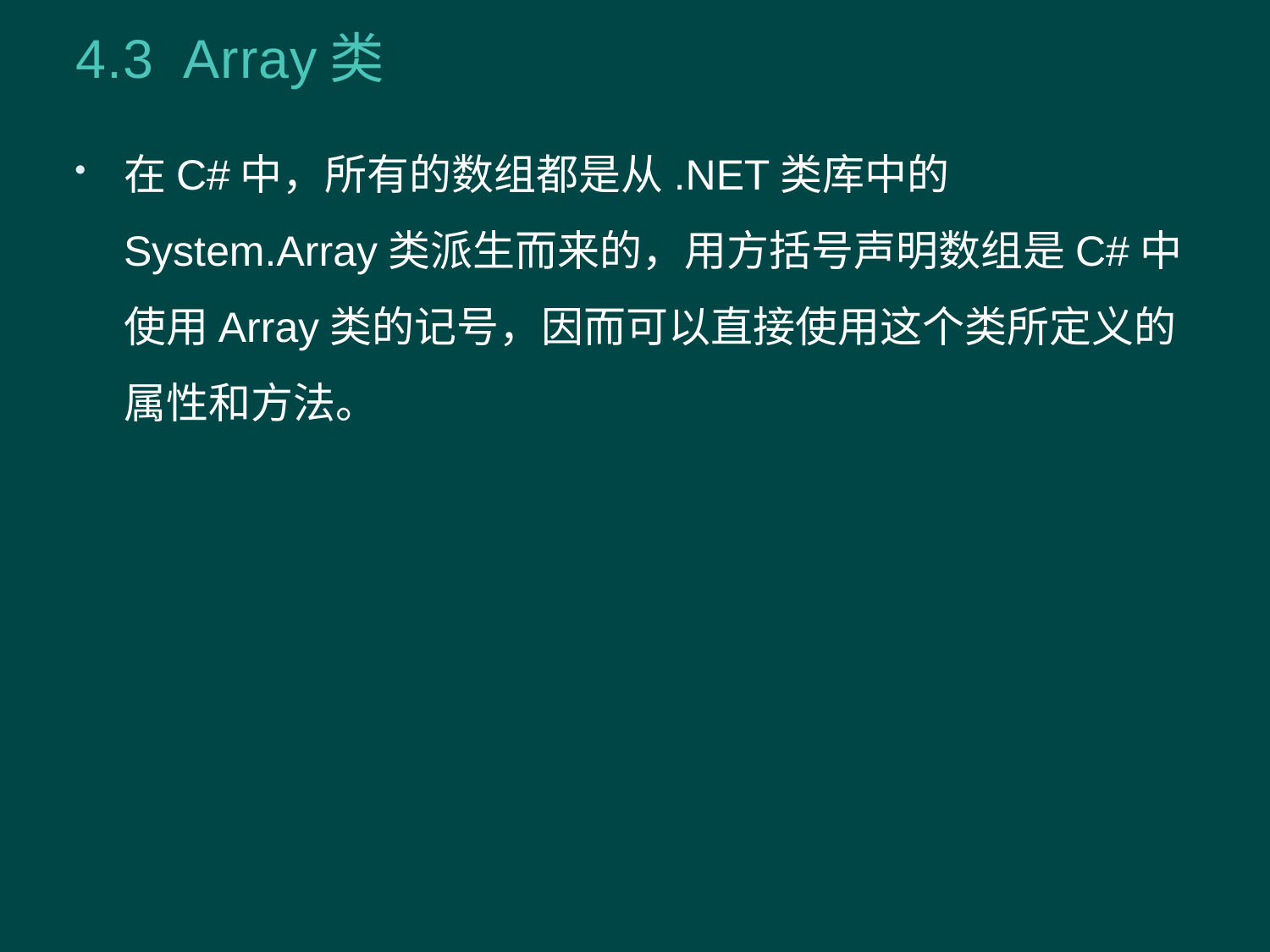

# 4.3  Array类
在C#中，所有的数组都是从.NET类库中的System.Array类派生而来的，用方括号声明数组是C#中使用Array类的记号，因而可以直接使用这个类所定义的属性和方法。